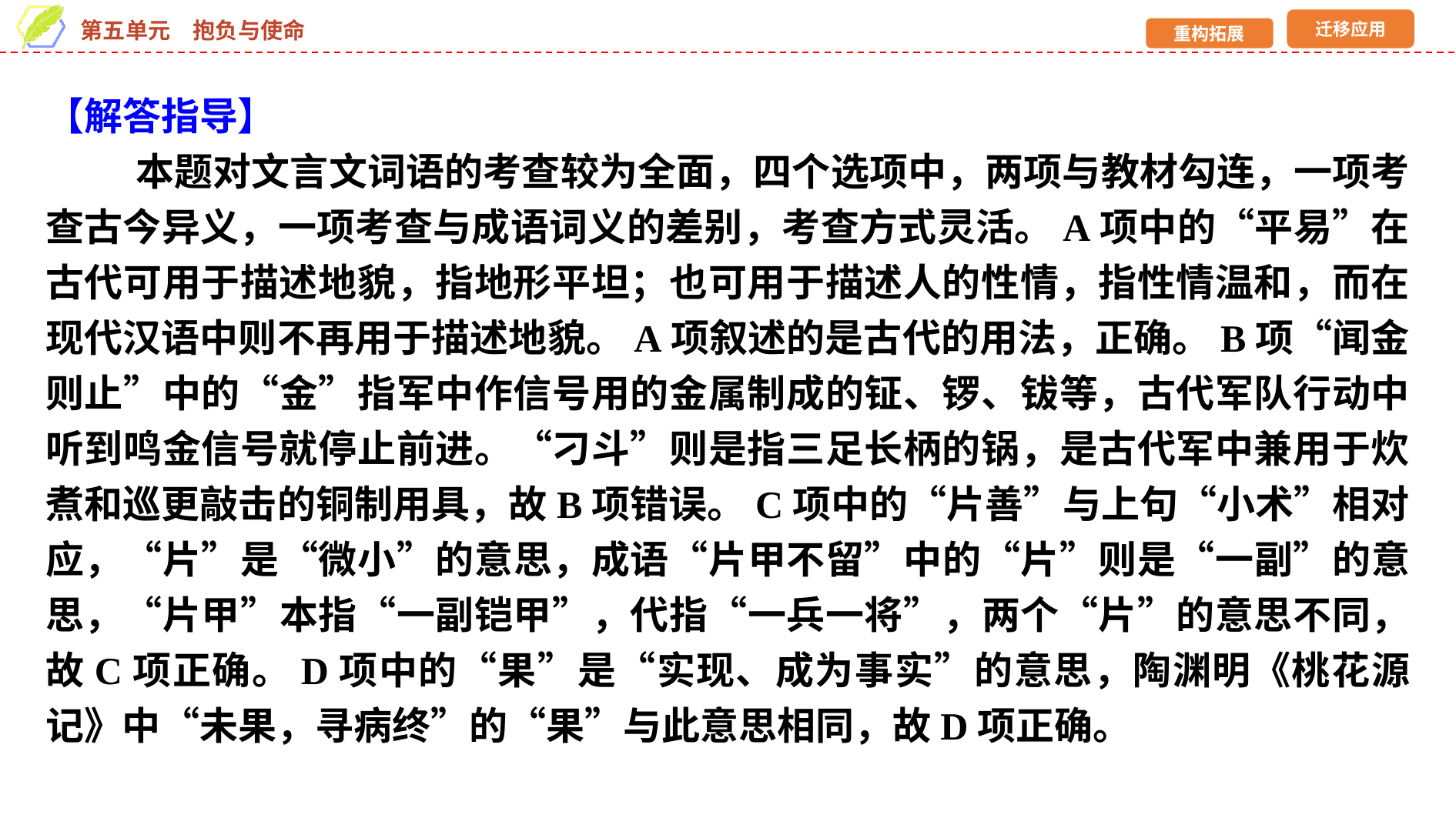

【解答指导】
本题对文言文词语的考查较为全面，四个选项中，两项与教材勾连，一项考查古今异义，一项考查与成语词义的差别，考查方式灵活。A项中的“平易”在古代可用于描述地貌，指地形平坦；也可用于描述人的性情，指性情温和，而在现代汉语中则不再用于描述地貌。A项叙述的是古代的用法，正确。B项“闻金则止”中的“金”指军中作信号用的金属制成的钲、锣、钹等，古代军队行动中听到鸣金信号就停止前进。“刁斗”则是指三足长柄的锅，是古代军中兼用于炊煮和巡更敲击的铜制用具，故B项错误。C项中的“片善”与上句“小术”相对应，“片”是“微小”的意思，成语“片甲不留”中的“片”则是“一副”的意思，“片甲”本指“一副铠甲”，代指“一兵一将”，两个“片”的意思不同，故C项正确。D项中的“果”是“实现、成为事实”的意思，陶渊明《桃花源记》中“未果，寻病终”的“果”与此意思相同，故D项正确。